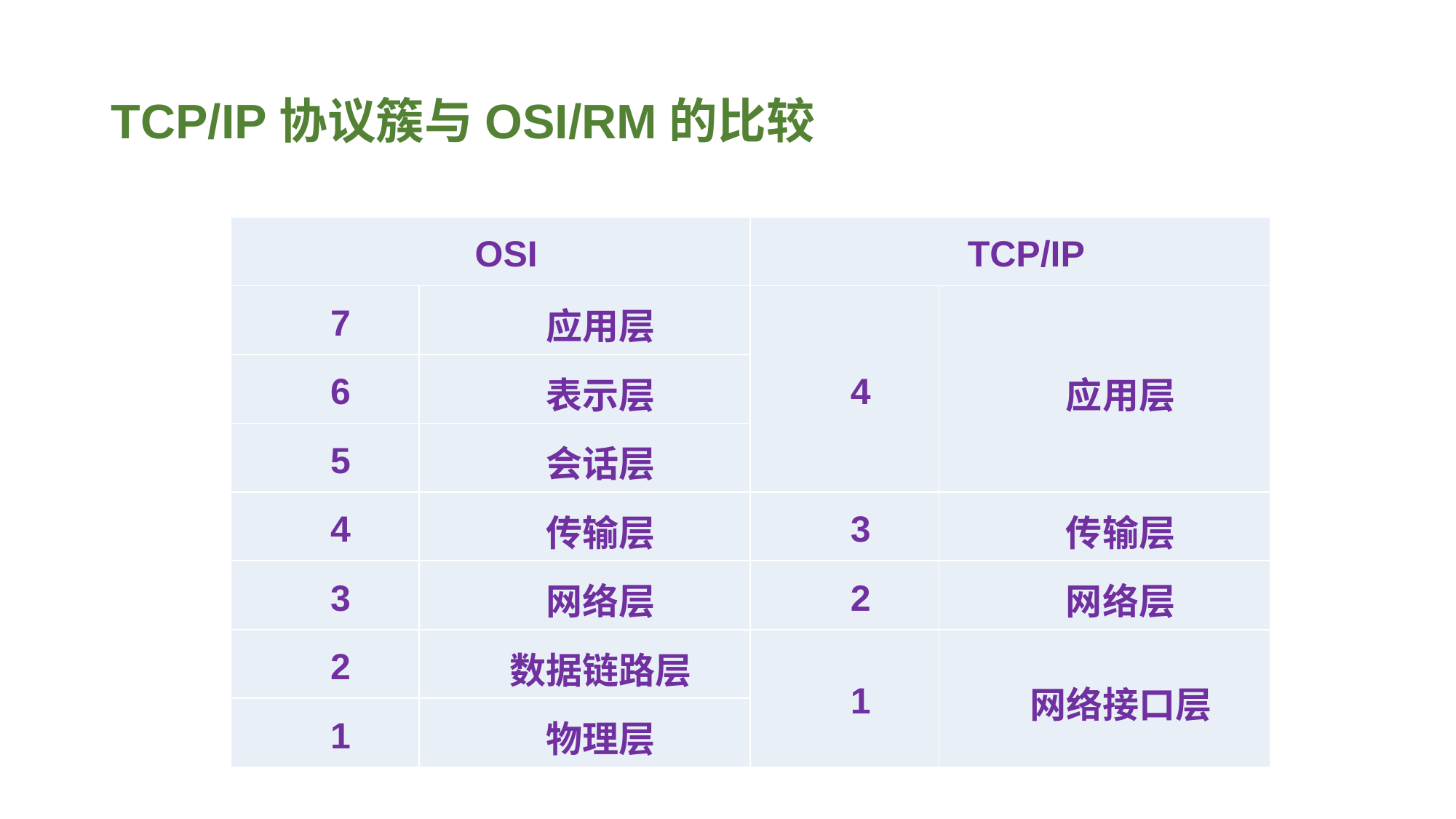

# TCP/IP协议簇与OSI/RM的比较
| OSI |  | TCP/IP |  |
| --- | --- | --- | --- |
| 7 | 应用层 | 4 | 应用层 |
| 6 | 表示层 |  |  |
| 5 | 会话层 |  |  |
| 4 | 传输层 | 3 | 传输层 |
| 3 | 网络层 | 2 | 网络层 |
| 2 | 数据链路层 | 1 | 网络接口层 |
| 1 | 物理层 |  |  |